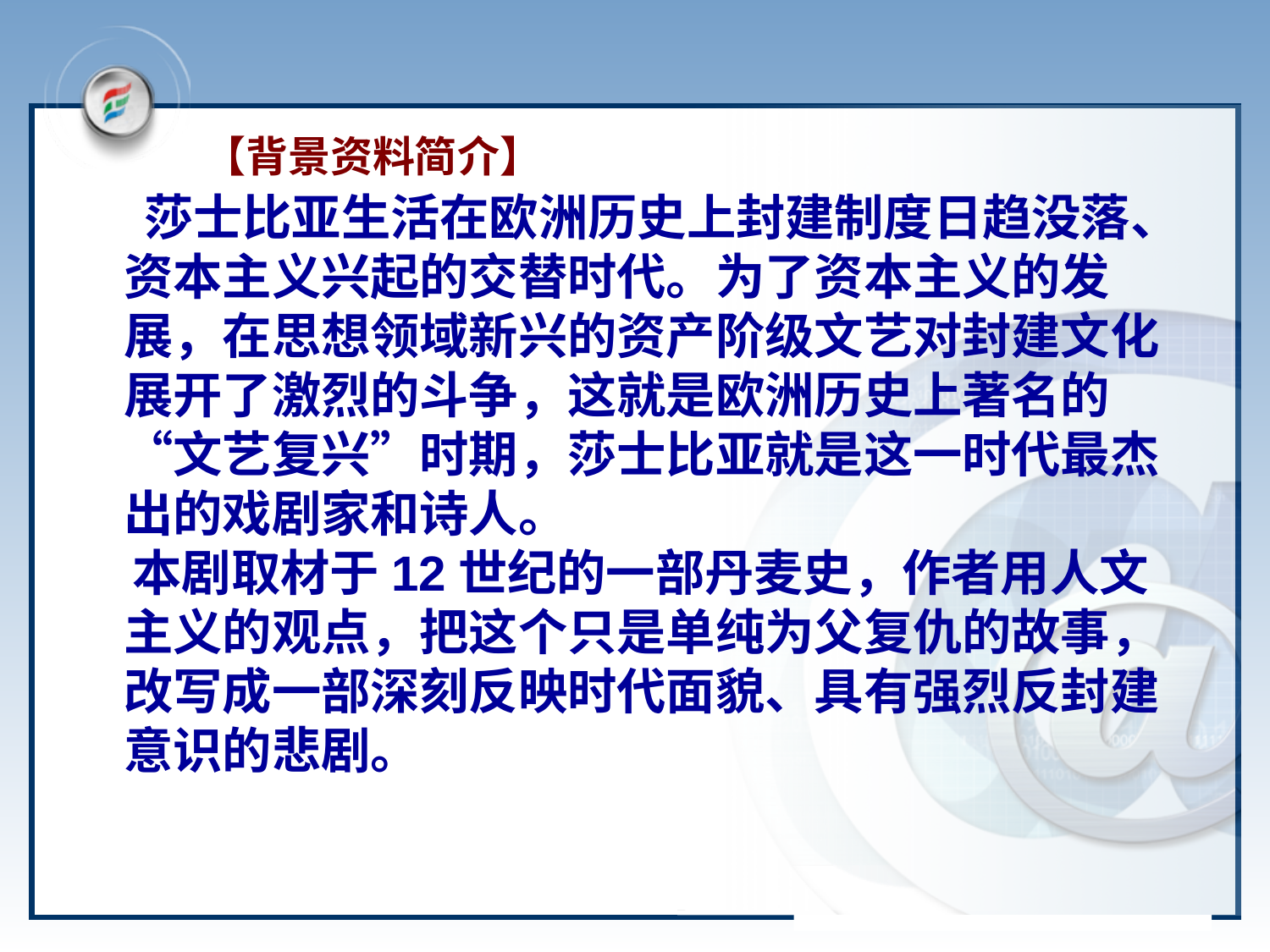

# 【背景资料简介】
     莎士比亚生活在欧洲历史上封建制度日趋没落、资本主义兴起的交替时代。为了资本主义的发展，在思想领域新兴的资产阶级文艺对封建文化展开了激烈的斗争，这就是欧洲历史上著名的“文艺复兴”时期，莎士比亚就是这一时代最杰出的戏剧家和诗人。
    本剧取材于12世纪的一部丹麦史，作者用人文主义的观点，把这个只是单纯为父复仇的故事，改写成一部深刻反映时代面貌、具有强烈反封建意识的悲剧。